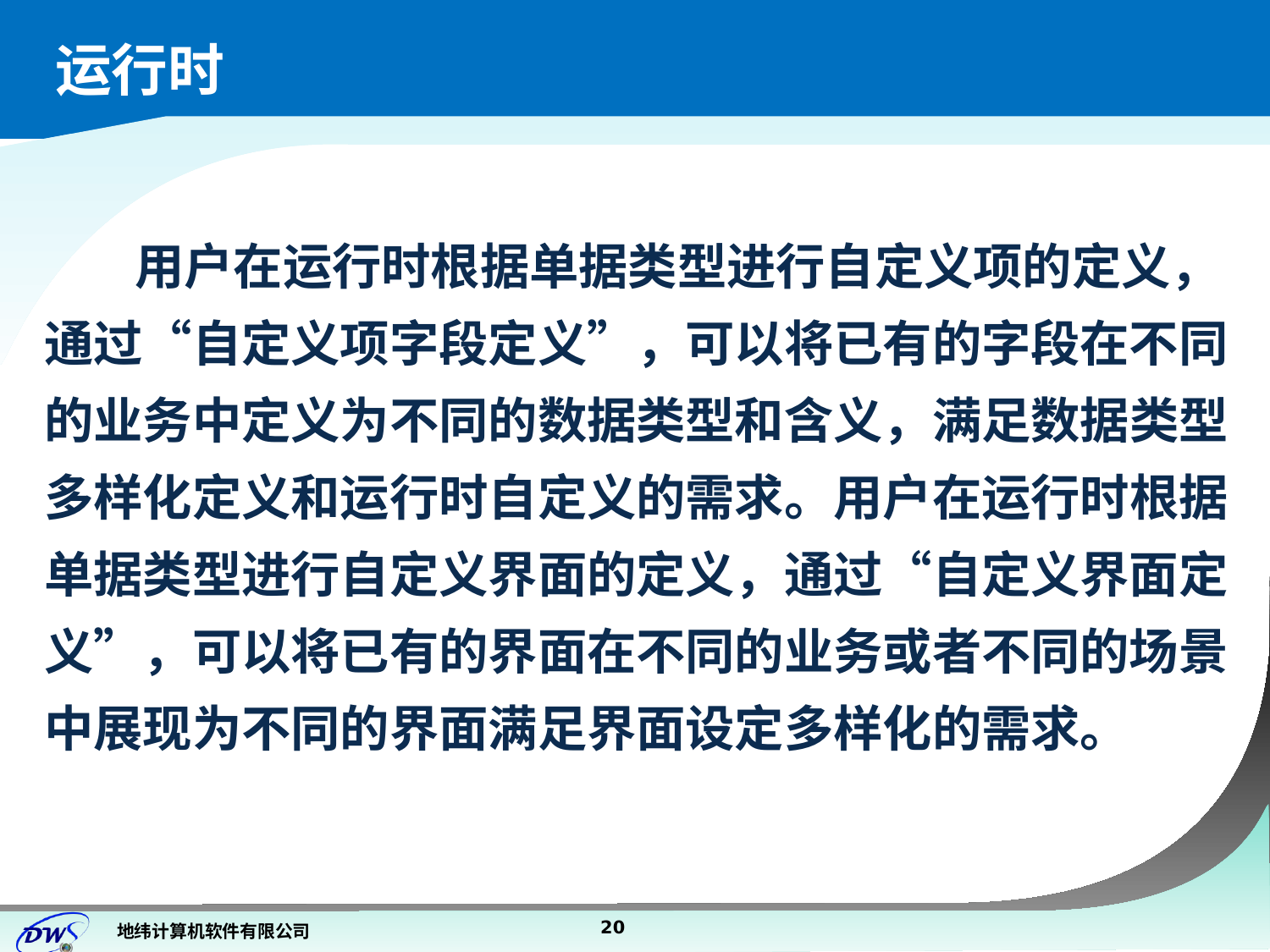

# 运行时
       用户在运行时根据单据类型进行自定义项的定义，通过“自定义项字段定义”，可以将已有的字段在不同的业务中定义为不同的数据类型和含义，满足数据类型多样化定义和运行时自定义的需求。用户在运行时根据单据类型进行自定义界面的定义，通过“自定义界面定义”，可以将已有的界面在不同的业务或者不同的场景中展现为不同的界面满足界面设定多样化的需求。
20
地纬计算机软件有限公司